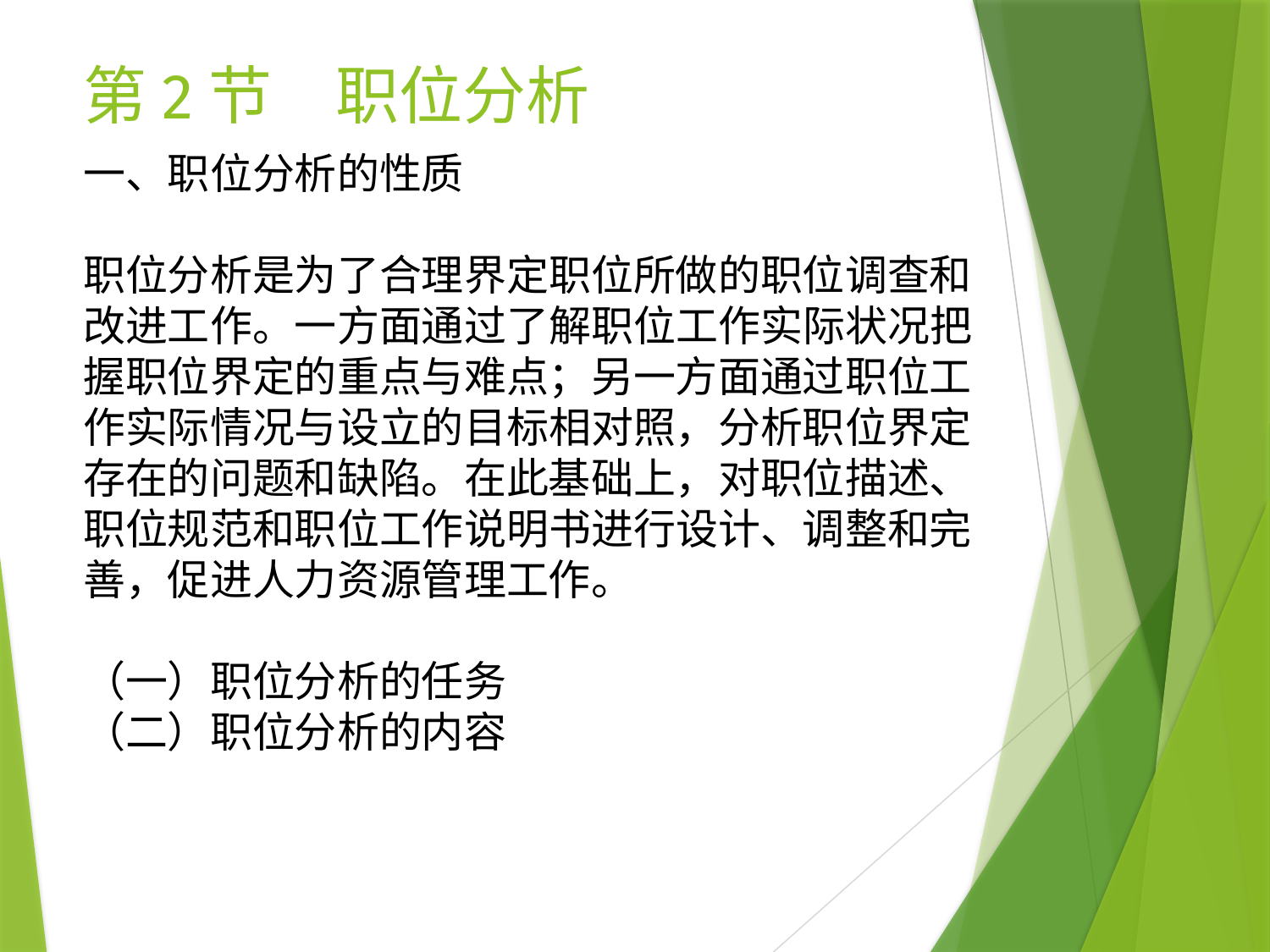

# 第2节　职位分析
一、职位分析的性质

职位分析是为了合理界定职位所做的职位调查和改进工作。一方面通过了解职位工作实际状况把握职位界定的重点与难点；另一方面通过职位工作实际情况与设立的目标相对照，分析职位界定存在的问题和缺陷。在此基础上，对职位描述、职位规范和职位工作说明书进行设计、调整和完善，促进人力资源管理工作。

（一）职位分析的任务
（二）职位分析的内容